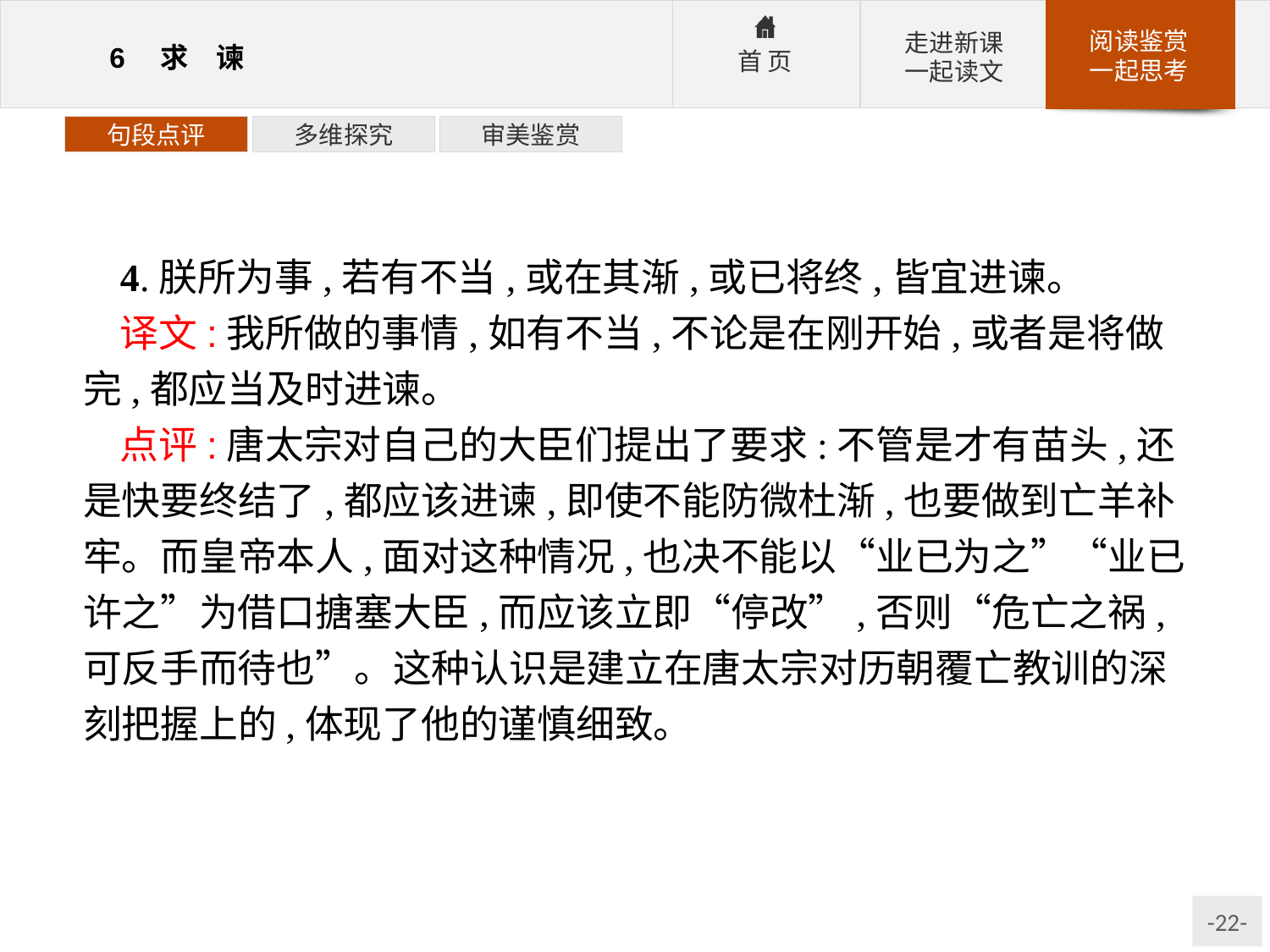

句段点评
多维探究
审美鉴赏
4.朕所为事,若有不当,或在其渐,或已将终,皆宜进谏。
译文:我所做的事情,如有不当,不论是在刚开始,或者是将做完,都应当及时进谏。
点评:唐太宗对自己的大臣们提出了要求:不管是才有苗头,还是快要终结了,都应该进谏,即使不能防微杜渐,也要做到亡羊补牢。而皇帝本人,面对这种情况,也决不能以“业已为之”“业已许之”为借口搪塞大臣,而应该立即“停改”,否则“危亡之祸,可反手而待也”。这种认识是建立在唐太宗对历朝覆亡教训的深刻把握上的,体现了他的谨慎细致。